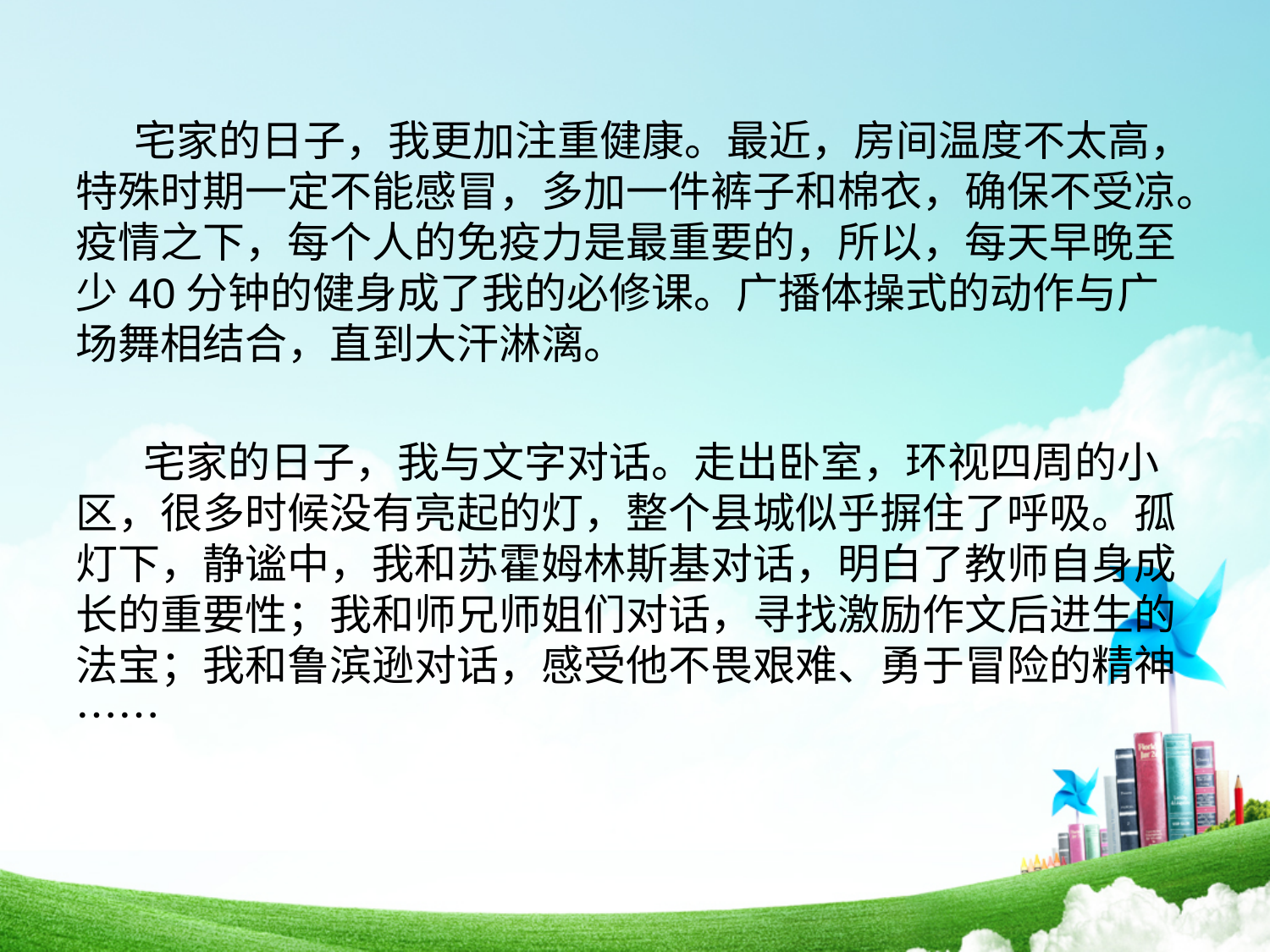

宅家的日子，我更加注重健康。最近，房间温度不太高，特殊时期一定不能感冒，多加一件裤子和棉衣，确保不受凉。疫情之下，每个人的免疫力是最重要的，所以，每天早晚至少40分钟的健身成了我的必修课。广播体操式的动作与广场舞相结合，直到大汗淋漓。

      宅家的日子，我与文字对话。走出卧室，环视四周的小区，很多时候没有亮起的灯，整个县城似乎摒住了呼吸。孤灯下，静谧中，我和苏霍姆林斯基对话，明白了教师自身成长的重要性；我和师兄师姐们对话，寻找激励作文后进生的法宝；我和鲁滨逊对话，感受他不畏艰难、勇于冒险的精神……